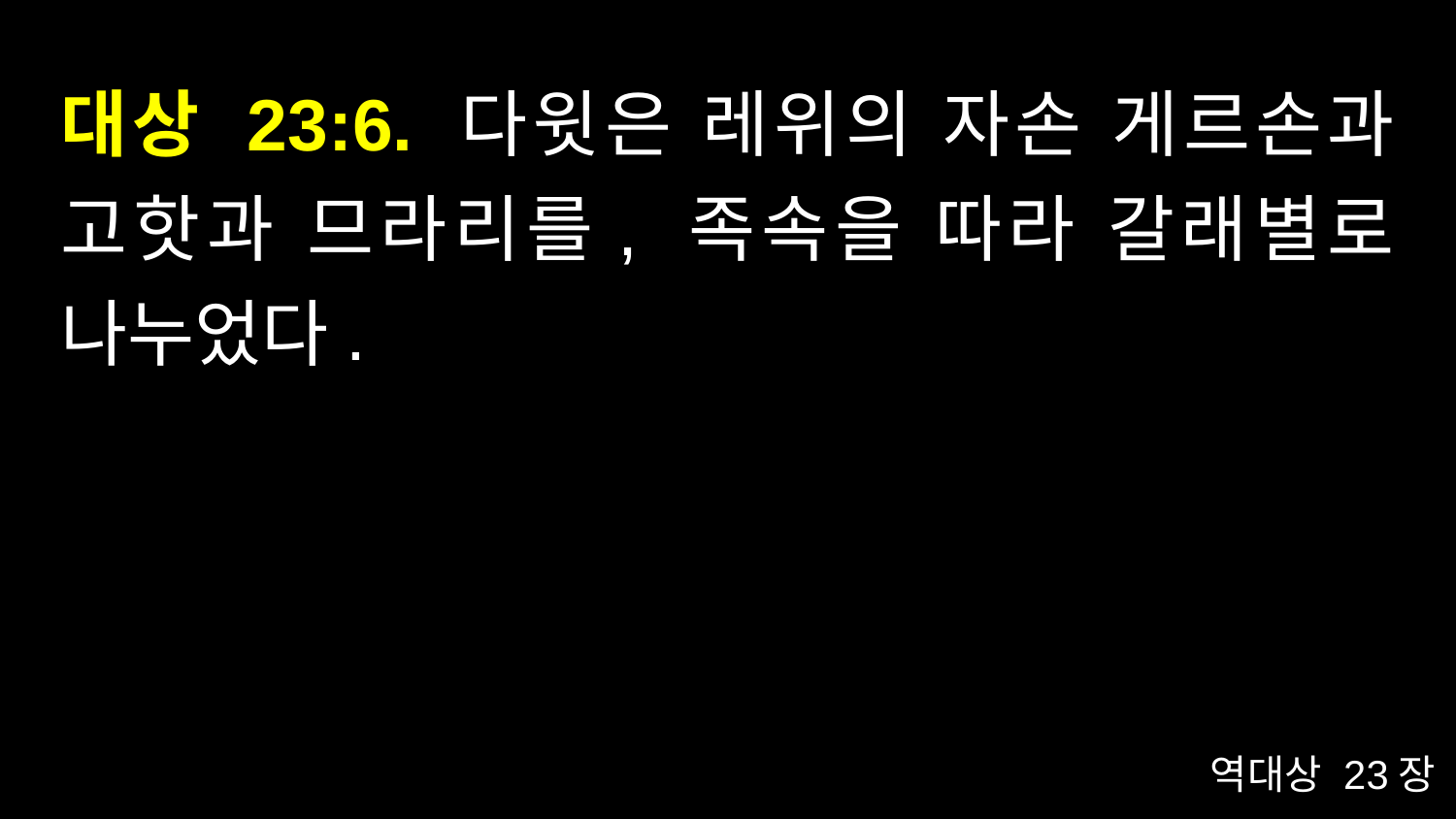

# 대상 23:6. 다윗은 레위의 자손 게르손과 고핫과 므라리를, 족속을 따라 갈래별로 나누었다.
역대상 23장